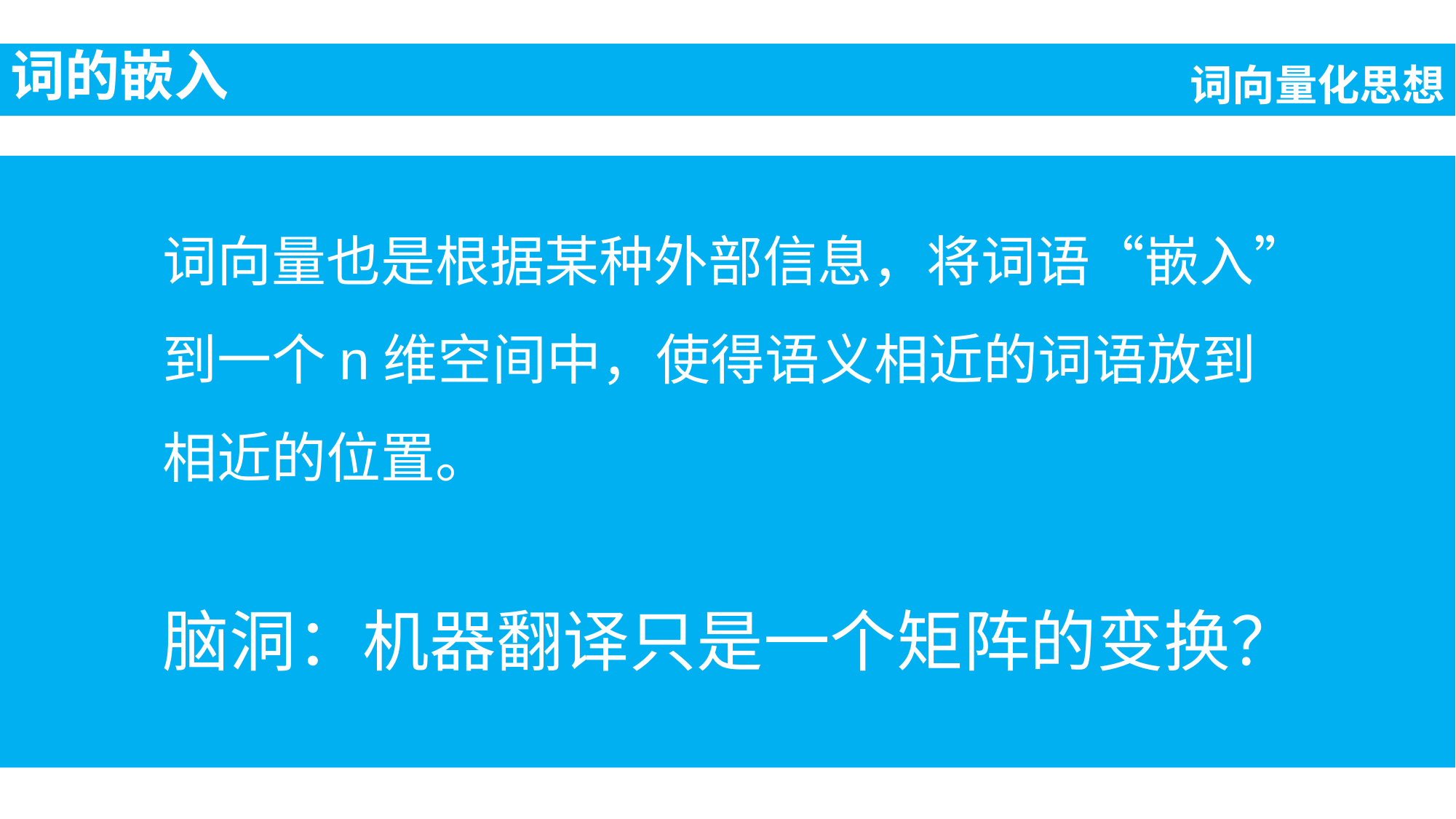

词的嵌入
词向量化思想
词向量也是根据某种外部信息，将词语“嵌入”到一个n维空间中，使得语义相近的词语放到相近的位置。
脑洞：机器翻译只是一个矩阵的变换？